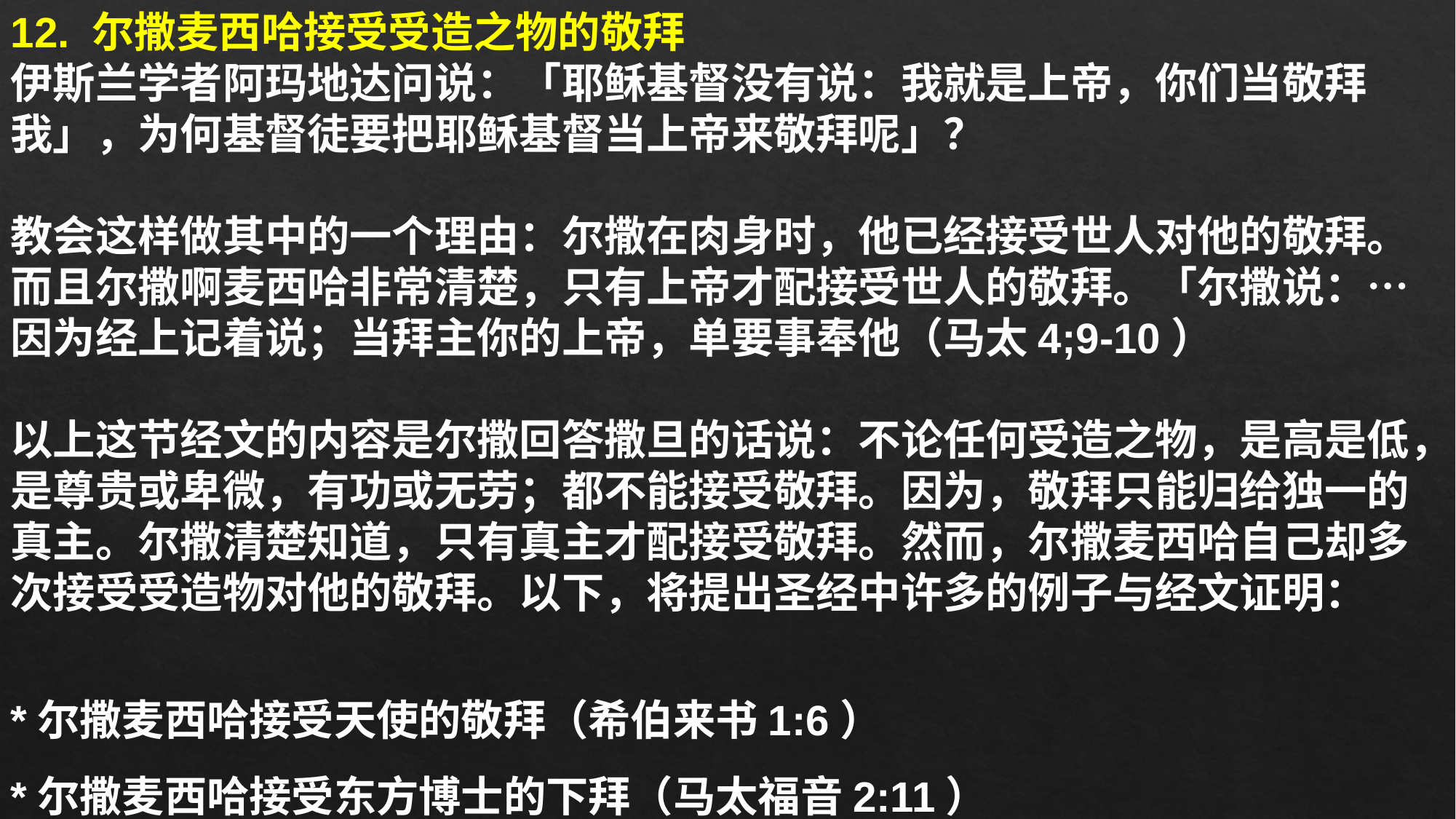

12. 尔撒麦西哈接受受造之物的敬拜
伊斯兰学者阿玛地达问说：「耶稣基督没有说：我就是上帝，你们当敬拜我」，为何基督徒要把耶稣基督当上帝来敬拜呢」？

教会这样做其中的一个理由：尔撒在肉身时，他已经接受世人对他的敬拜。而且尔撒啊麦西哈非常清楚，只有上帝才配接受世人的敬拜。「尔撒说：…因为经上记着说；当拜主你的上帝，单要事奉他（马太4;9-10）

以上这节经文的内容是尔撒回答撒旦的话说：不论任何受造之物，是高是低，是尊贵或卑微，有功或无劳；都不能接受敬拜。因为，敬拜只能归给独一的真主。尔撒清楚知道，只有真主才配接受敬拜。然而，尔撒麦西哈自己却多次接受受造物对他的敬拜。以下，将提出圣经中许多的例子与经文证明：

*尔撒麦西哈接受天使的敬拜（希伯来书1:6）
*尔撒麦西哈接受东方博士的下拜（马太福音2:11）